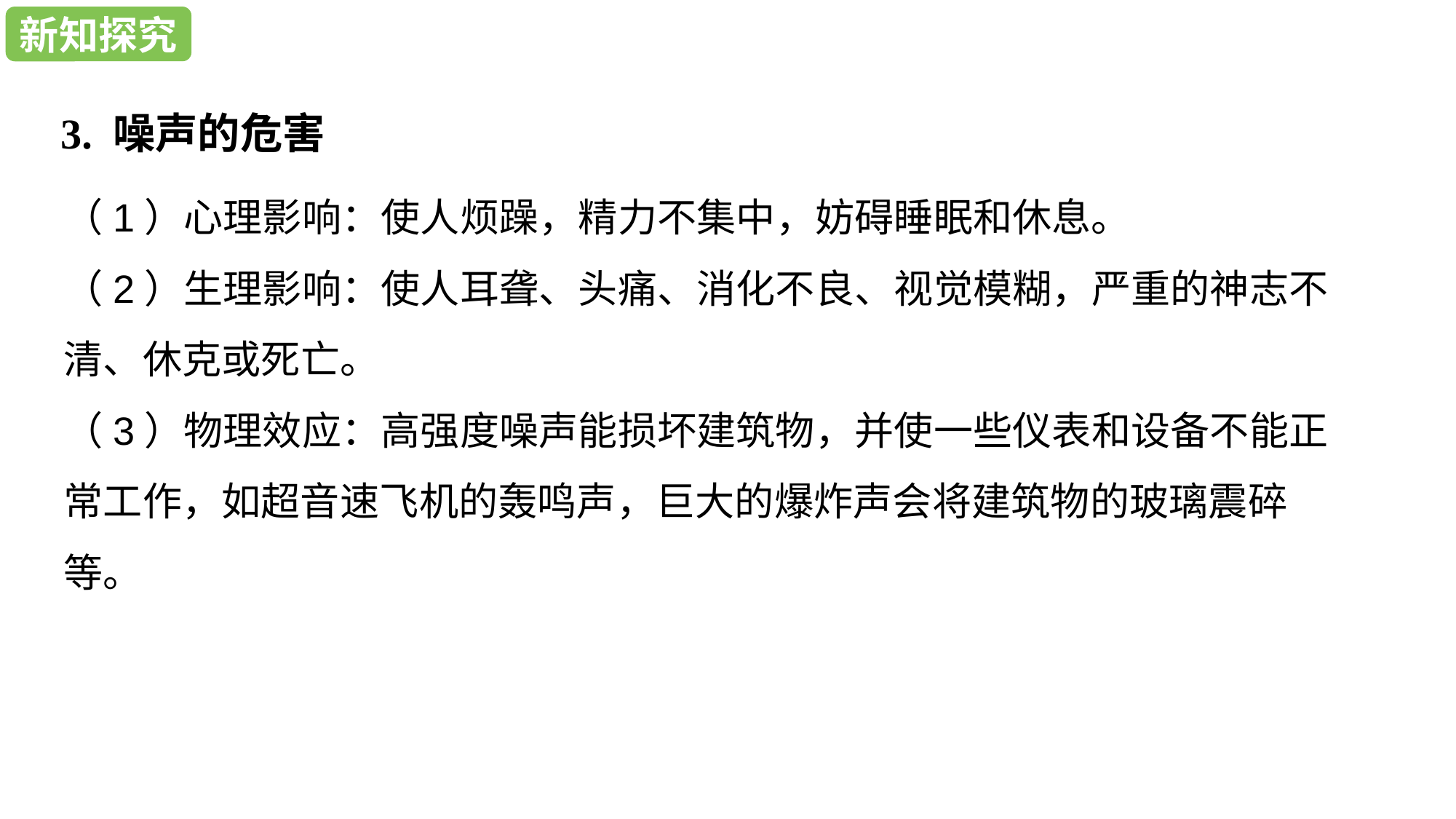

新知探究
新知探究
3. 噪声的危害
（1）心理影响：使人烦躁，精力不集中，妨碍睡眠和休息。
（2）生理影响：使人耳聋、头痛、消化不良、视觉模糊，严重的神志不清、休克或死亡。
（3）物理效应：高强度噪声能损坏建筑物，并使一些仪表和设备不能正常工作，如超音速飞机的轰鸣声，巨大的爆炸声会将建筑物的玻璃震碎等。